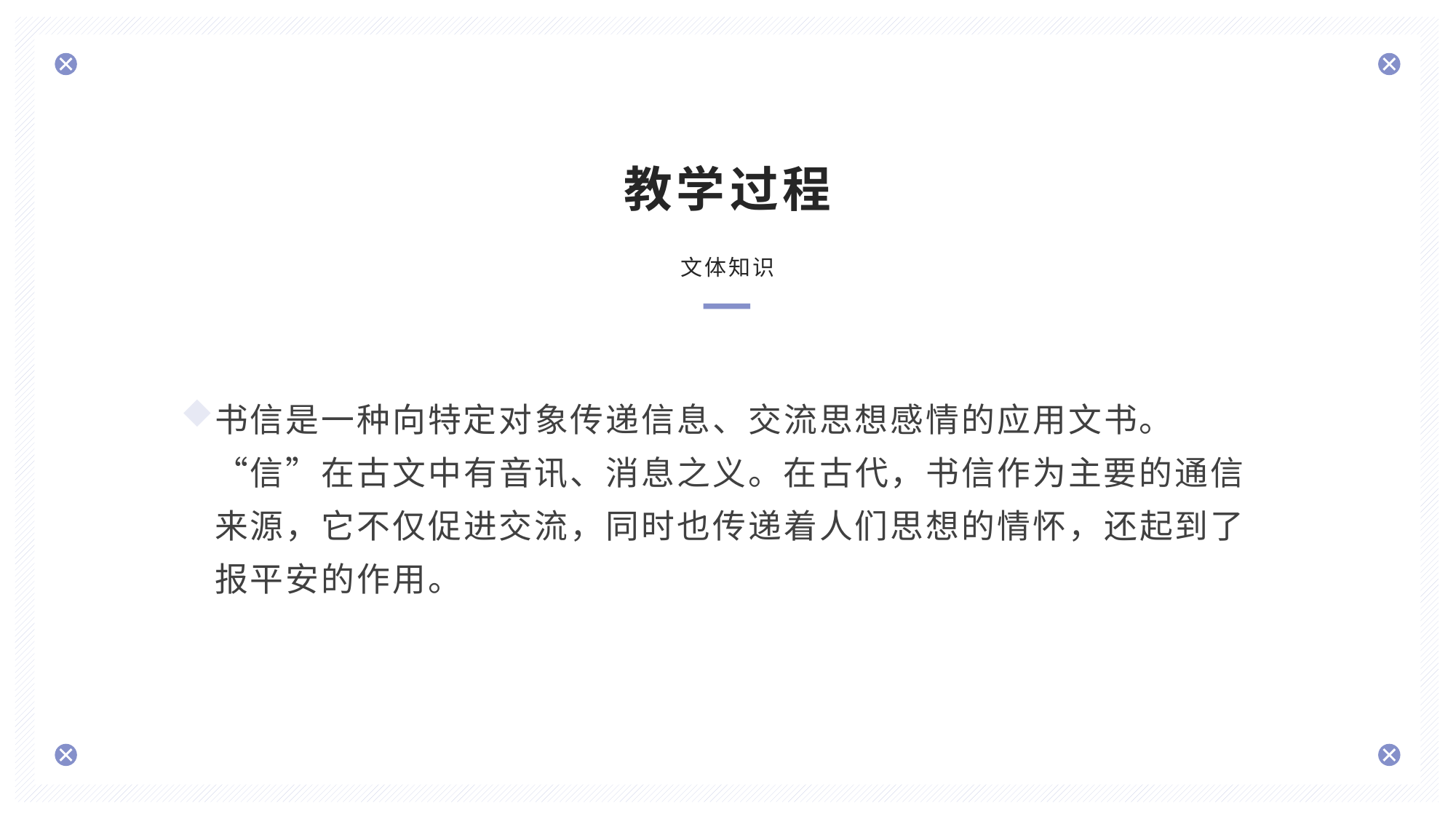

教学过程
文体知识

书信是一种向特定对象传递信息、交流思想感情的应用文书。 “信”在古文中有音讯、消息之义。在古代，书信作为主要的通信来源，它不仅促进交流，同时也传递着人们思想的情怀，还起到了报平安的作用。